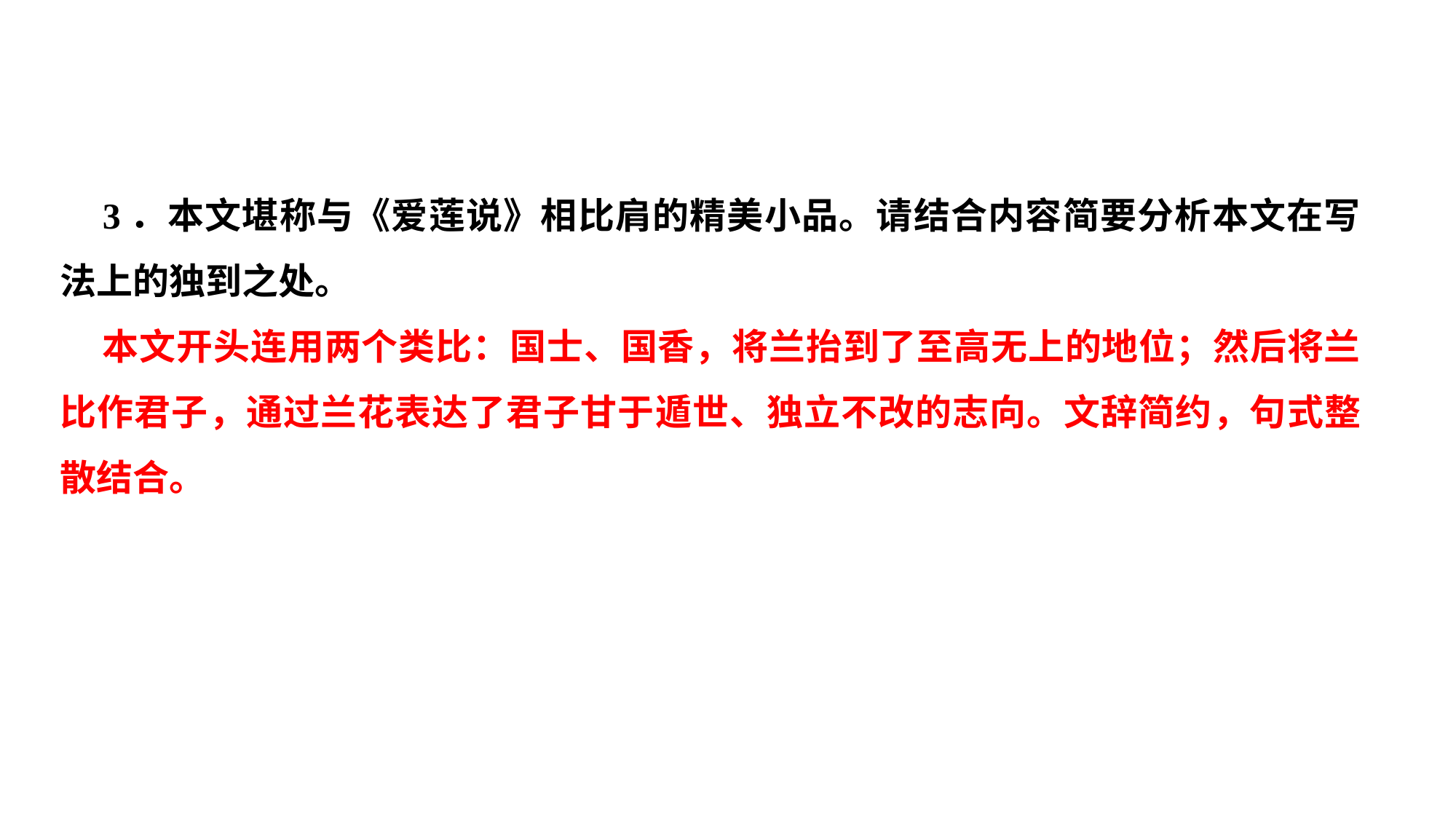

3．本文堪称与《爱莲说》相比肩的精美小品。请结合内容简要分析本文在写法上的独到之处。
本文开头连用两个类比：国士、国香，将兰抬到了至高无上的地位；然后将兰比作君子，通过兰花表达了君子甘于遁世、独立不改的志向。文辞简约，句式整散结合。